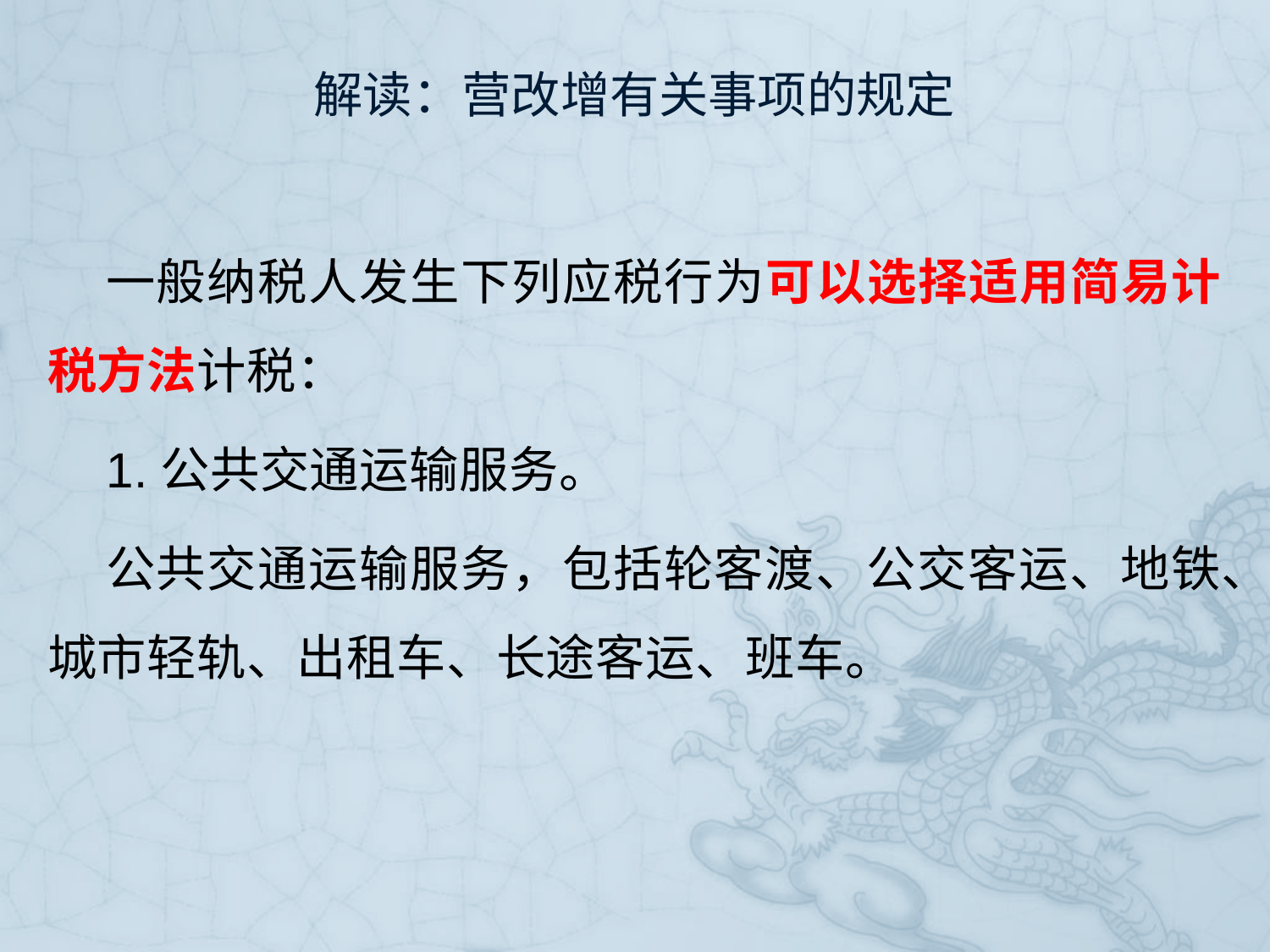

# 解读：营改增有关事项的规定

一般纳税人发生下列应税行为可以选择适用简易计税方法计税：
1.公共交通运输服务。
公共交通运输服务，包括轮客渡、公交客运、地铁、城市轻轨、出租车、长途客运、班车。